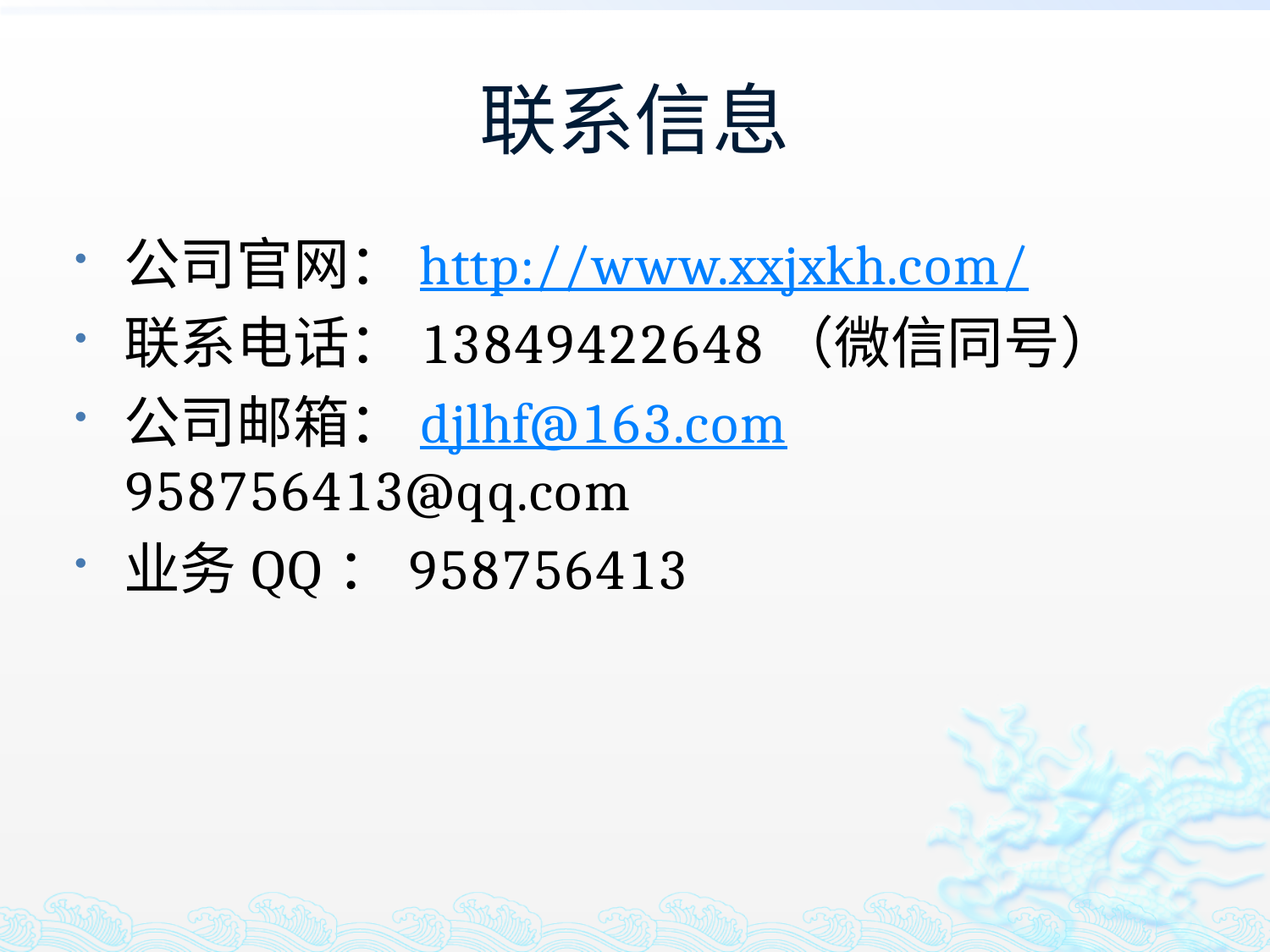

# 联系信息
公司官网：http://www.xxjxkh.com/
联系电话：13849422648（微信同号）
公司邮箱：djlhf@163.com  958756413@qq.com
业务QQ：958756413